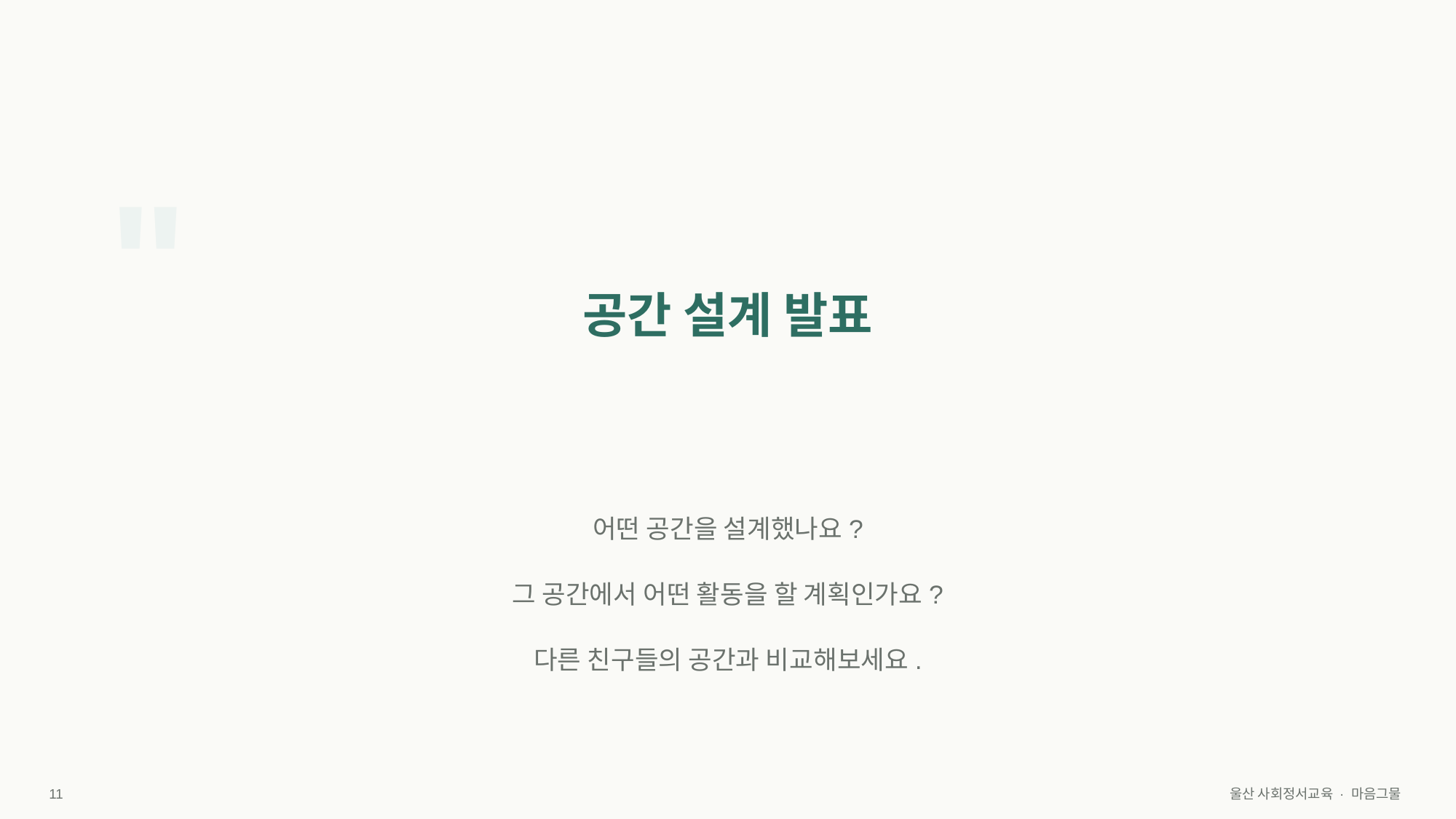

"
공간 설계 발표
어떤 공간을 설계했나요?
그 공간에서 어떤 활동을 할 계획인가요?
다른 친구들의 공간과 비교해보세요.
11
울산 사회정서교육 · 마음그물